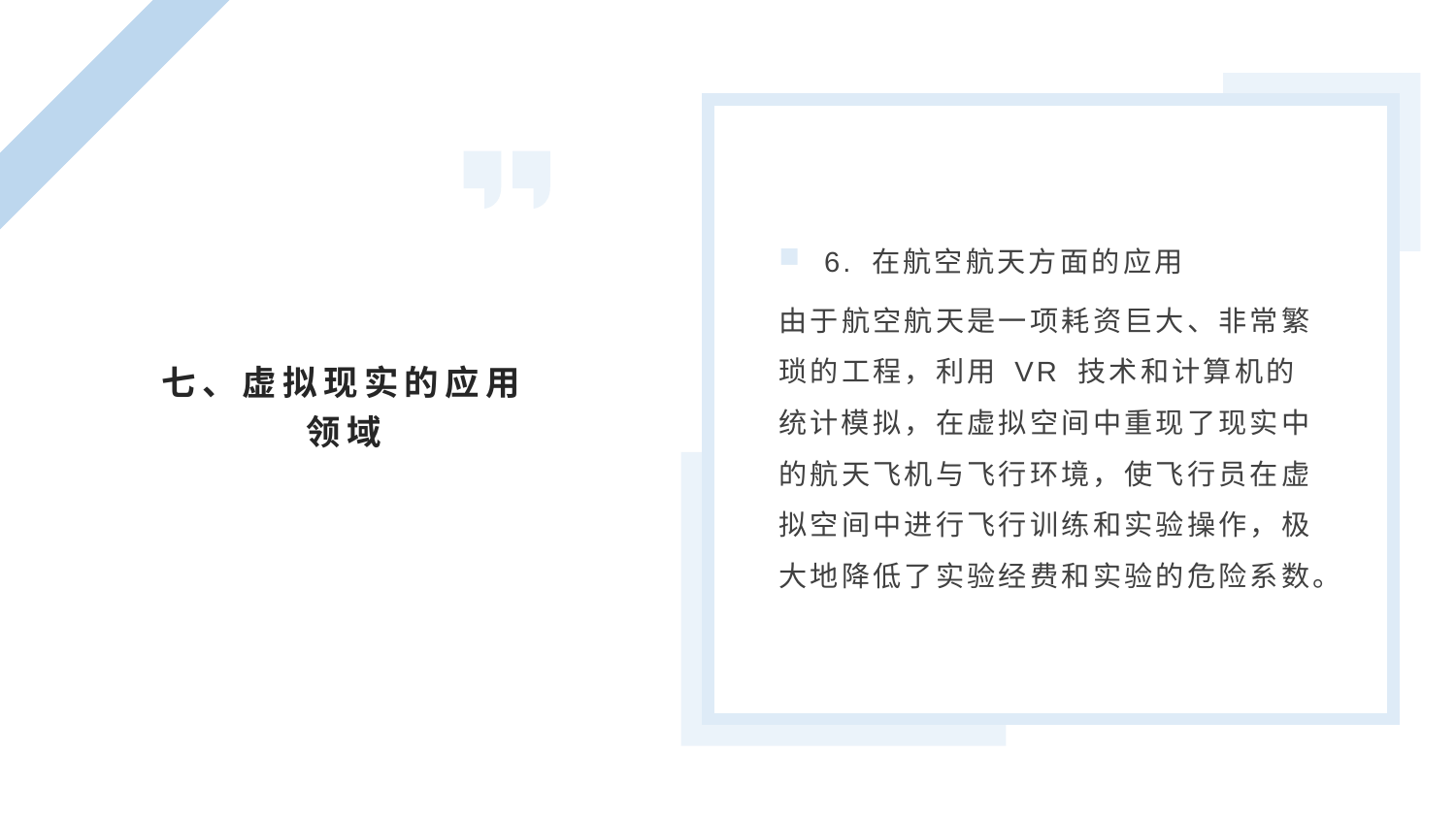

6. 在航空航天方面的应用
由于航空航天是一项耗资巨大、非常繁琐的工程，利用 VR 技术和计算机的统计模拟，在虚拟空间中重现了现实中的航天飞机与飞行环境，使飞行员在虚拟空间中进行飞行训练和实验操作，极大地降低了实验经费和实验的危险系数。

七、虚拟现实的应用领域